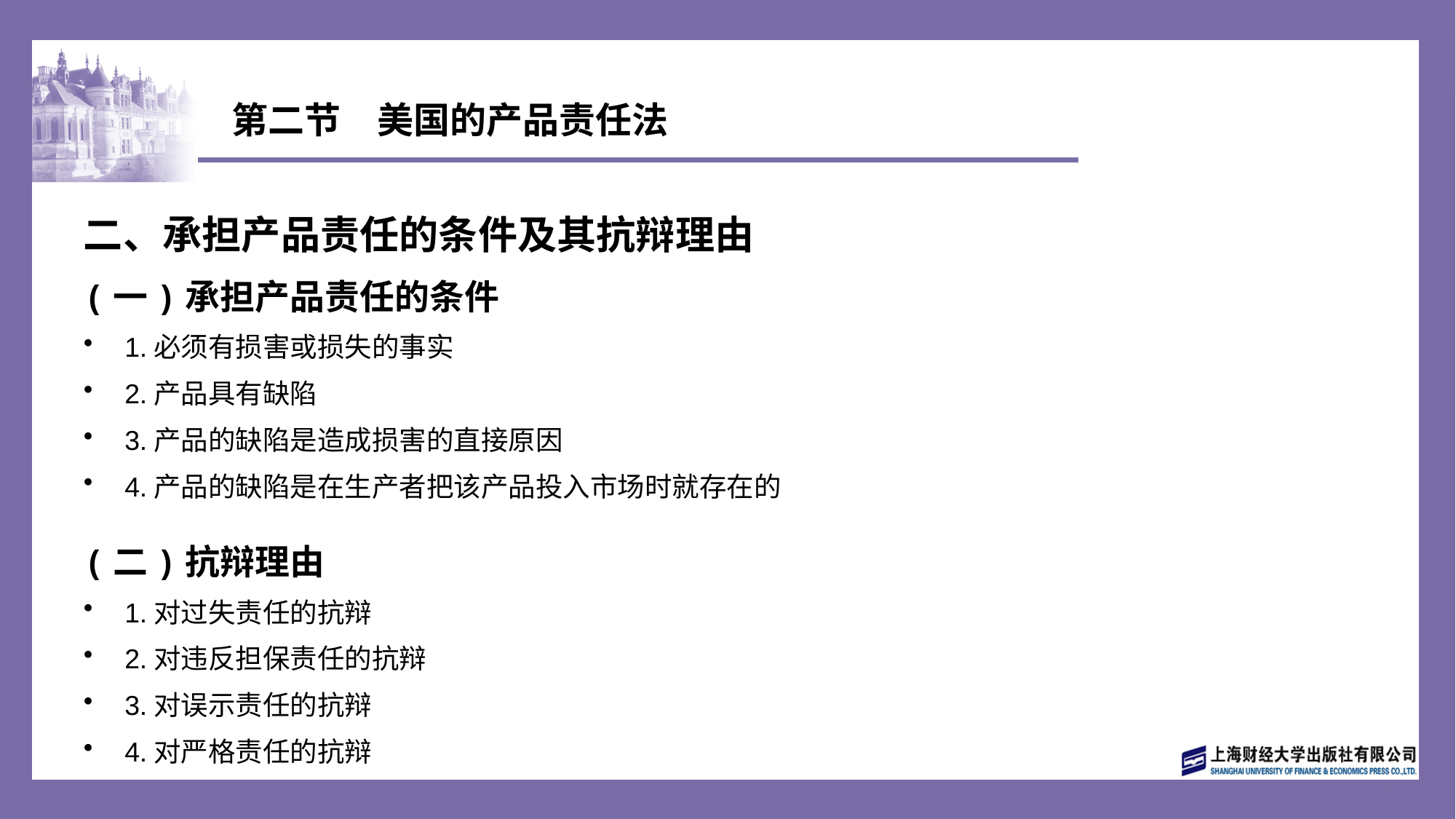

# 第二节　美国的产品责任法
二、承担产品责任的条件及其抗辩理由
(一)承担产品责任的条件
1.必须有损害或损失的事实
2.产品具有缺陷
3.产品的缺陷是造成损害的直接原因
4.产品的缺陷是在生产者把该产品投入市场时就存在的
(二)抗辩理由
1.对过失责任的抗辩
2.对违反担保责任的抗辩
3.对误示责任的抗辩
4.对严格责任的抗辩